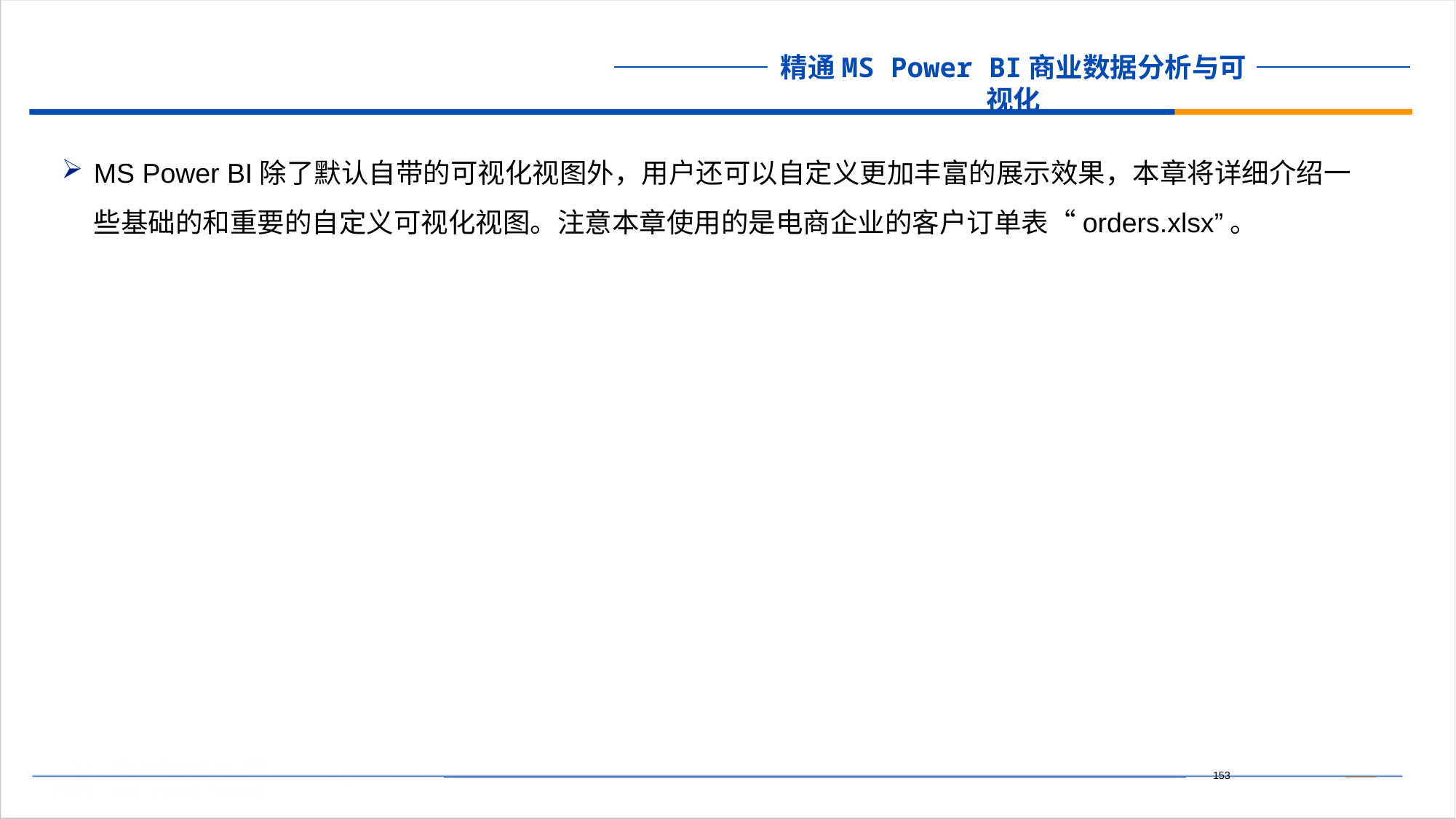

MS Power BI除了默认自带的可视化视图外，用户还可以自定义更加丰富的展示效果，本章将详细介绍一些基础的和重要的自定义可视化视图。注意本章使用的是电商企业的客户订单表“orders.xlsx”。